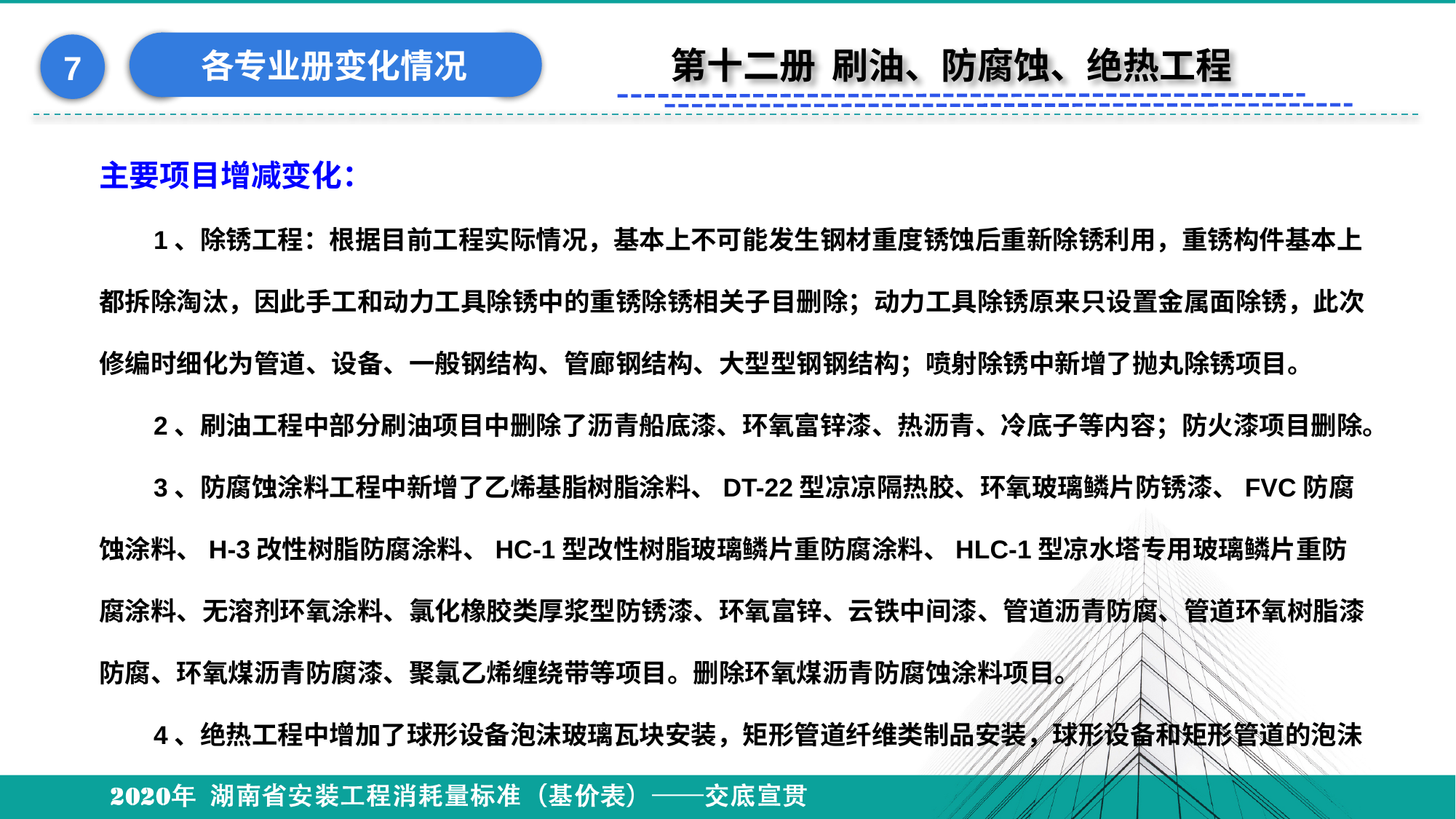

各专业册变化情况

7
第十二册  刷油、防腐蚀、绝热工程
主要项目增减变化：
1、除锈工程：根据目前工程实际情况，基本上不可能发生钢材重度锈蚀后重新除锈利用，重锈构件基本上都拆除淘汰，因此手工和动力工具除锈中的重锈除锈相关子目删除；动力工具除锈原来只设置金属面除锈，此次修编时细化为管道、设备、一般钢结构、管廊钢结构、大型型钢钢结构；喷射除锈中新增了抛丸除锈项目。
2、刷油工程中部分刷油项目中删除了沥青船底漆、环氧富锌漆、热沥青、冷底子等内容；防火漆项目删除。
3、防腐蚀涂料工程中新增了乙烯基脂树脂涂料、DT-22型凉凉隔热胶、环氧玻璃鳞片防锈漆、FVC防腐蚀涂料、H-3改性树脂防腐涂料、HC-1型改性树脂玻璃鳞片重防腐涂料、HLC-1型凉水塔专用玻璃鳞片重防腐涂料、无溶剂环氧涂料、氯化橡胶类厚浆型防锈漆、环氧富锌、云铁中间漆、管道沥青防腐、管道环氧树脂漆防腐、环氧煤沥青防腐漆、聚氯乙烯缠绕带等项目。删除环氧煤沥青防腐蚀涂料项目。
4、绝热工程中增加了球形设备泡沫玻璃瓦块安装，矩形管道纤维类制品安装，球形设备和矩形管道的泡沬